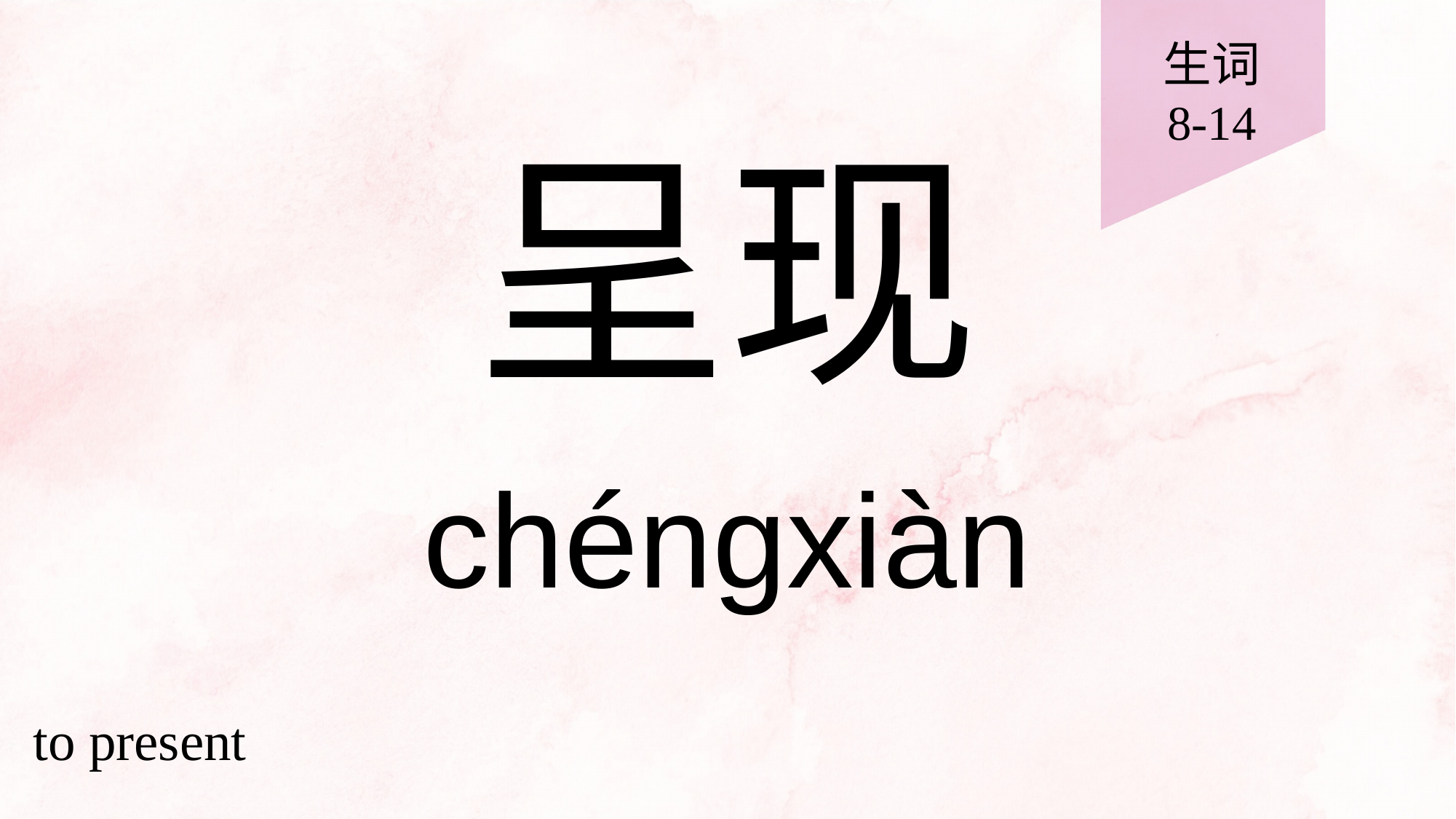

生词
8-14
# 呈现
chéngxiàn
to present